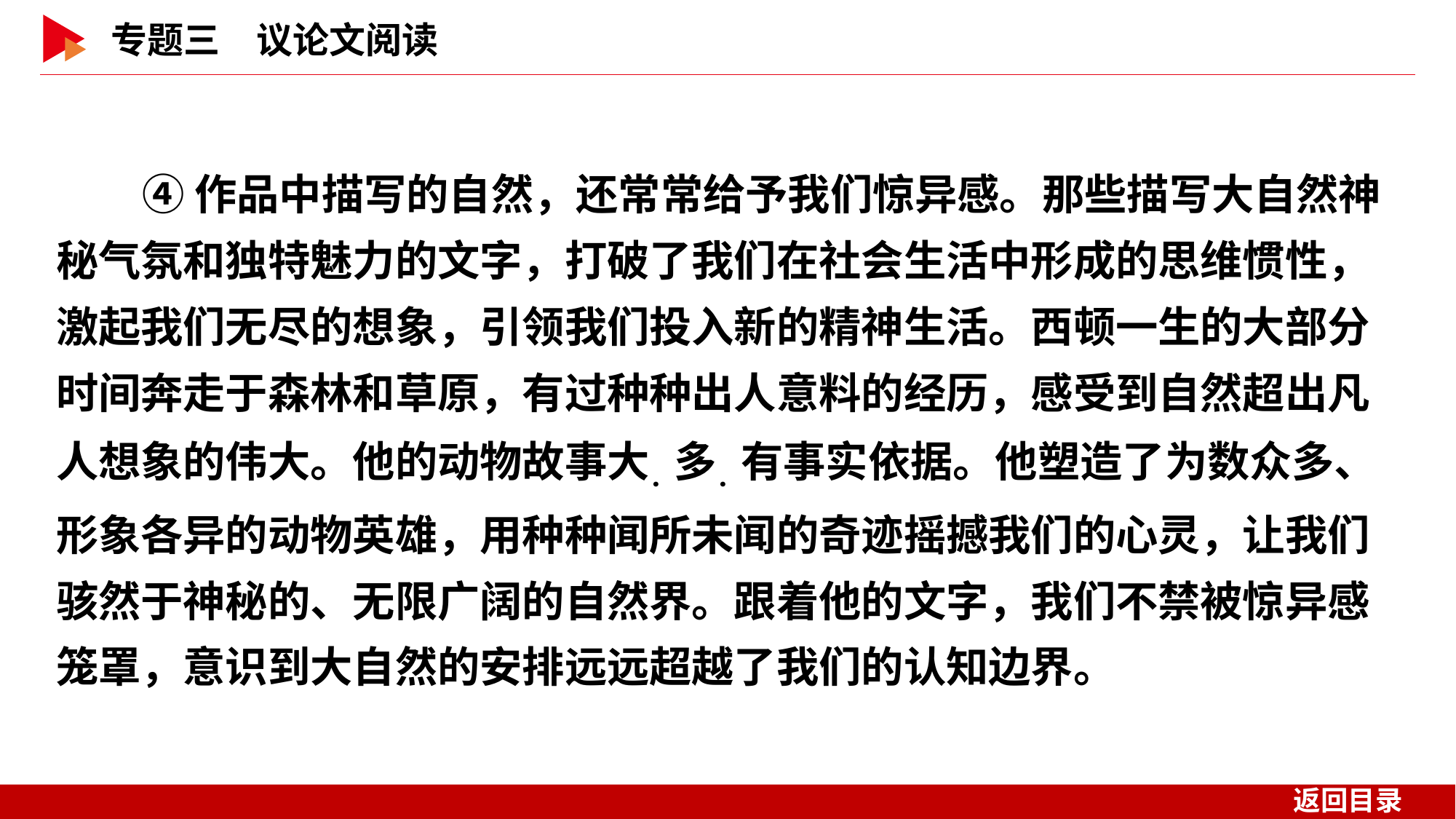

④作品中描写的自然，还常常给予我们惊异感。那些描写大自然神秘气氛和独特魅力的文字，打破了我们在社会生活中形成的思维惯性，激起我们无尽的想象，引领我们投入新的精神生活。西顿一生的大部分时间奔走于森林和草原，有过种种出人意料的经历，感受到自然超出凡人想象的伟大。他的动物故事大．多．有事实依据。他塑造了为数众多、形象各异的动物英雄，用种种闻所未闻的奇迹摇撼我们的心灵，让我们骇然于神秘的、无限广阔的自然界。跟着他的文字，我们不禁被惊异感笼罩，意识到大自然的安排远远超越了我们的认知边界。